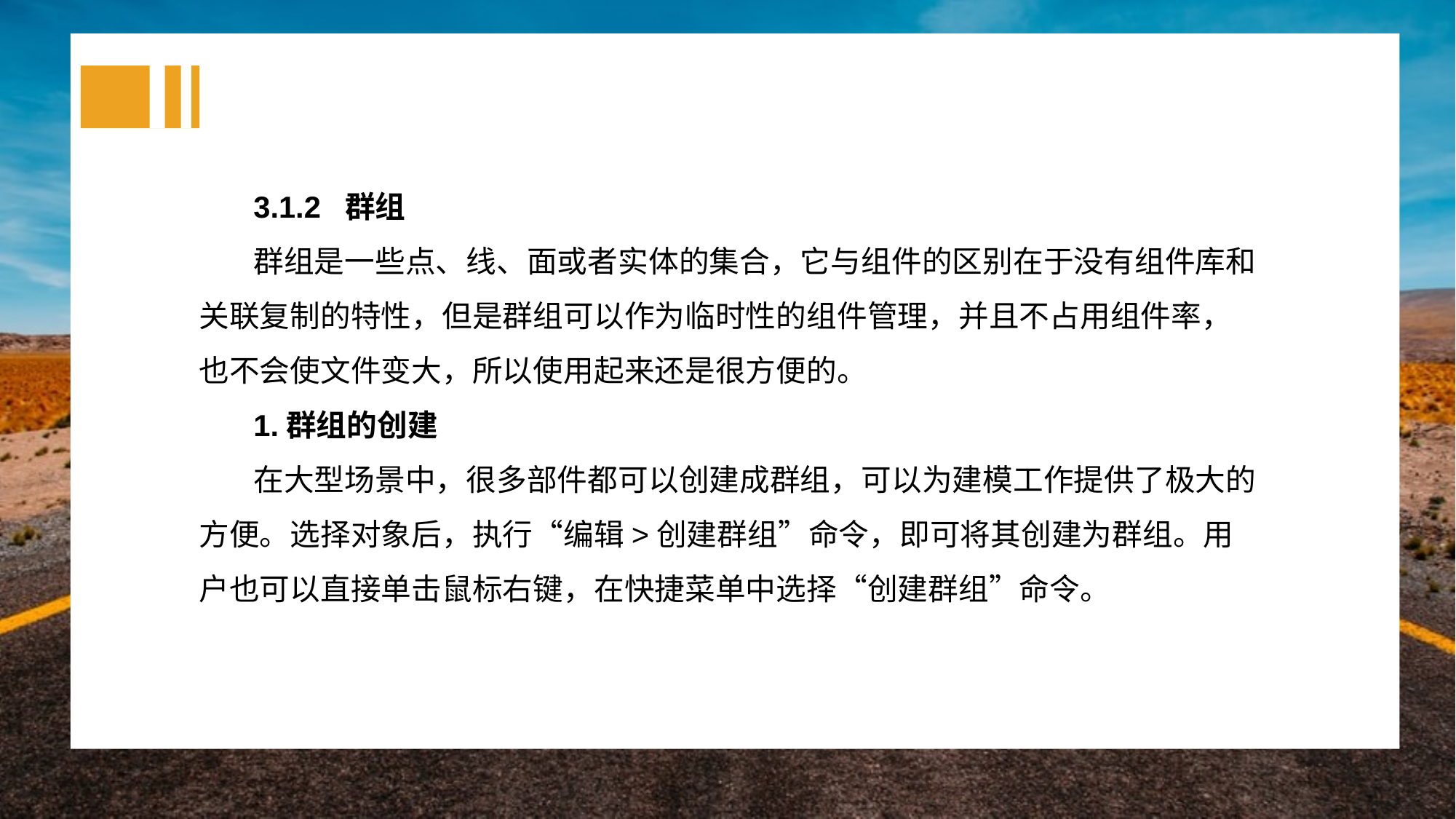

3.1.2  群组
群组是一些点、线、面或者实体的集合，它与组件的区别在于没有组件库和关联复制的特性，但是群组可以作为临时性的组件管理，并且不占用组件率，也不会使文件变大，所以使用起来还是很方便的。
1.群组的创建
在大型场景中，很多部件都可以创建成群组，可以为建模工作提供了极大的方便。选择对象后，执行“编辑>创建群组”命令，即可将其创建为群组。用户也可以直接单击鼠标右键，在快捷菜单中选择“创建群组”命令。